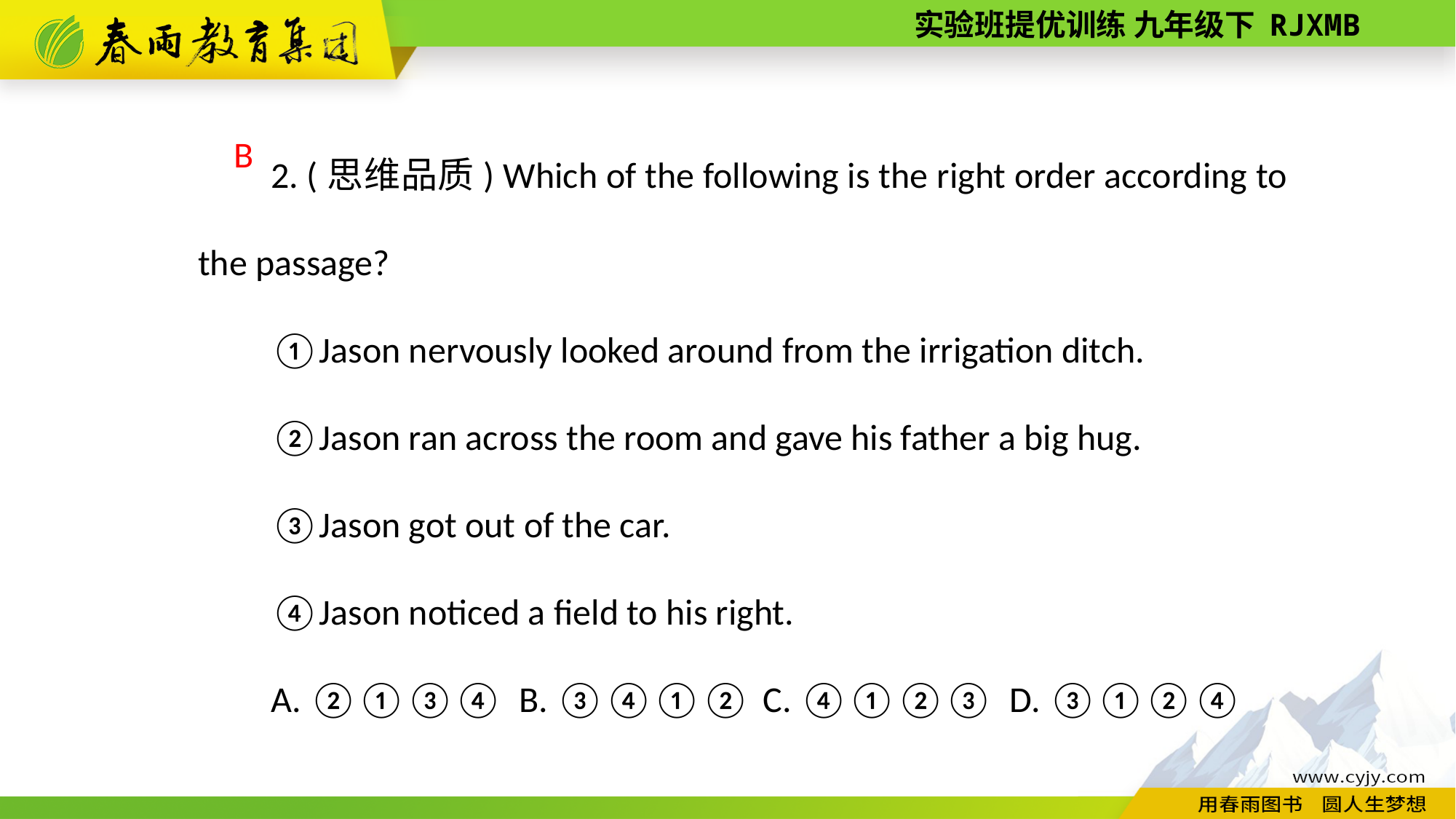

2. (思维品质) Which of the following is the right order according to the passage?
①Jason nervously looked around from the irrigation ditch.
②Jason ran across the room and gave his father a big hug.
③Jason got out of the car.
④Jason noticed a field to his right.
A. ②①③④  B. ③④①②   C. ④①②③  D. ③①②④
B